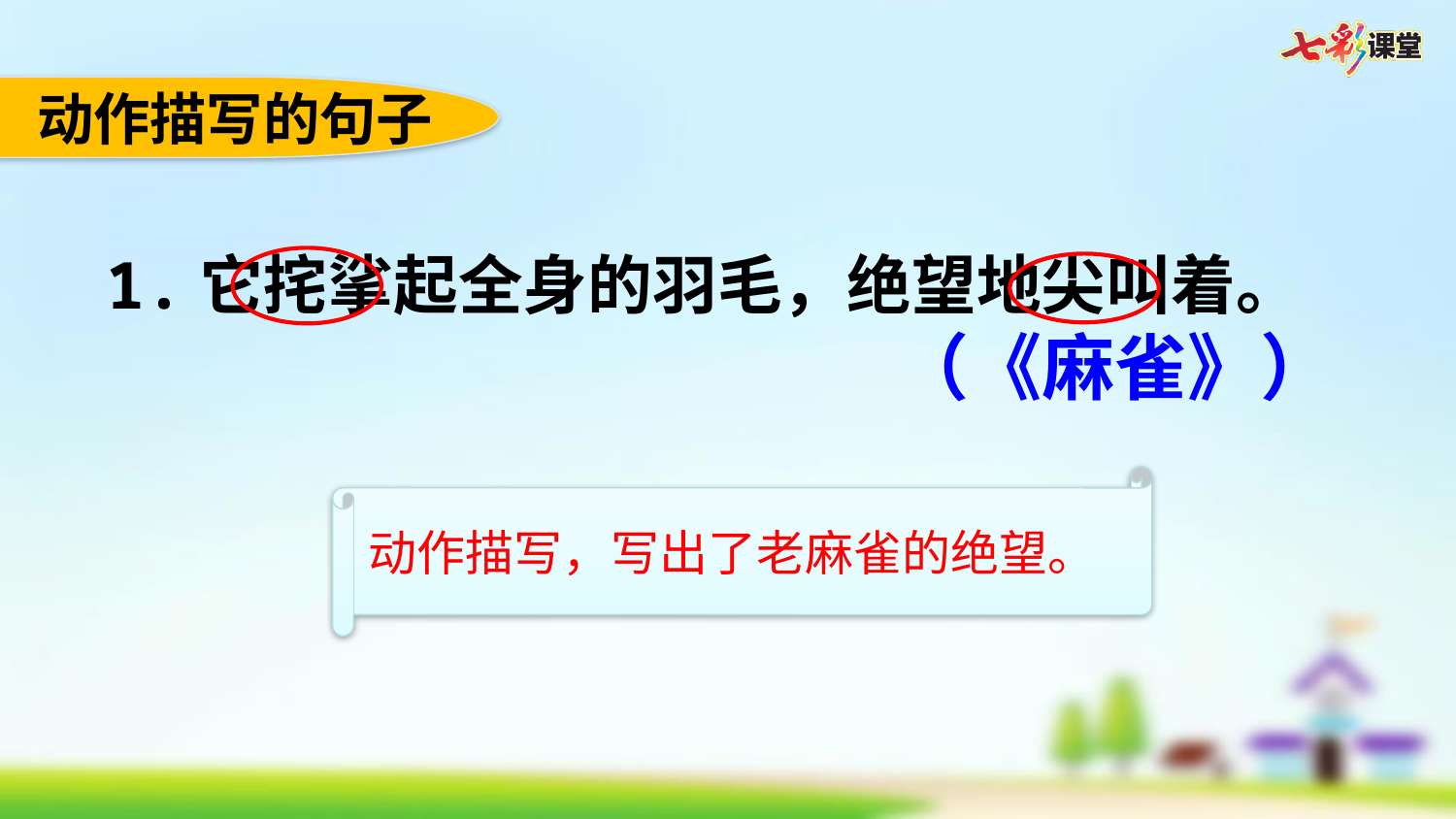

动作描写的句子
1.它挓挲起全身的羽毛，绝望地尖叫着。
 （《麻雀》）

动作描写，写出了老麻雀的绝望。